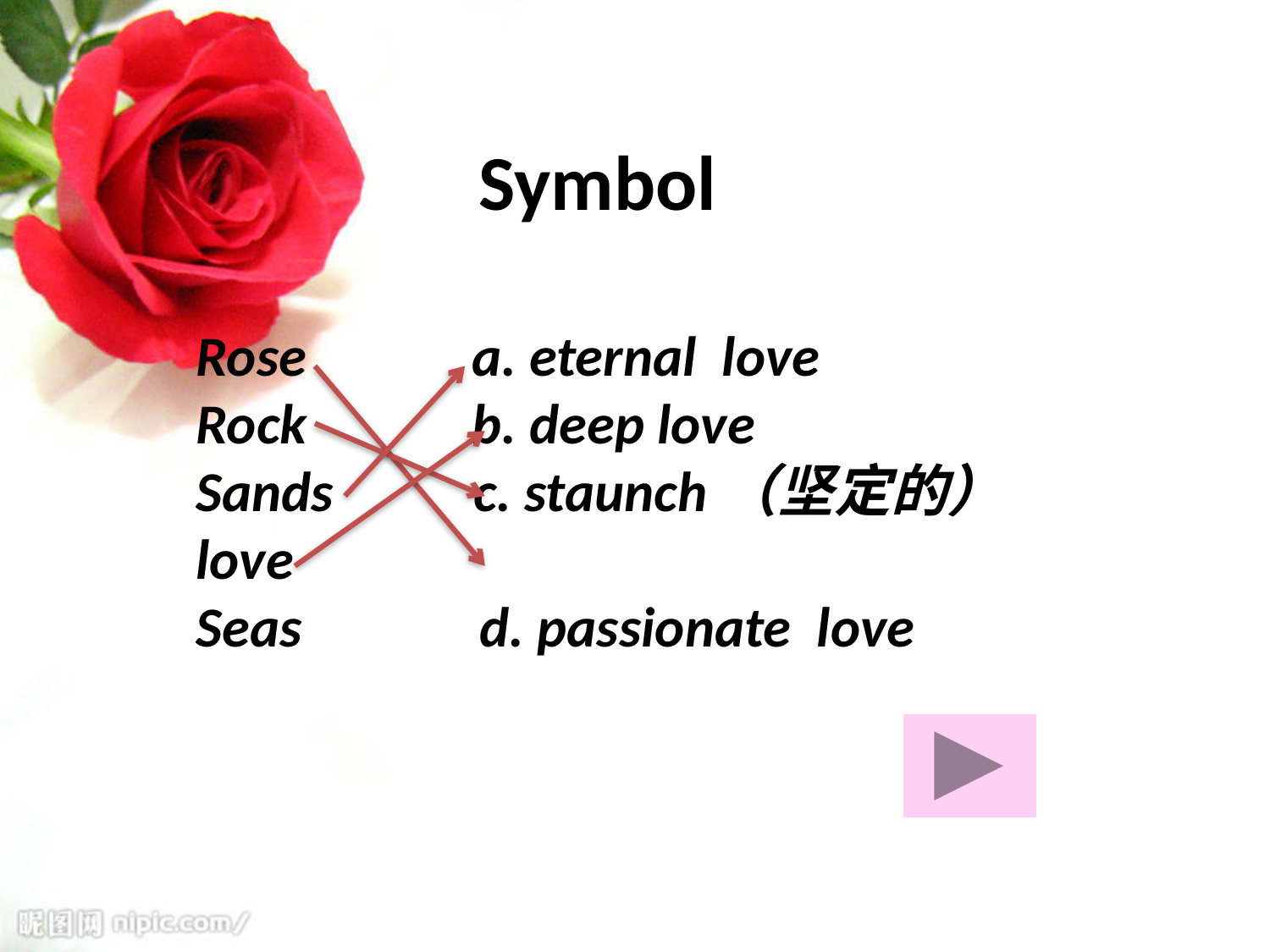

Symbol

Rose             a. eternal  love
Rock             b. deep love
Sands           c. staunch（坚定的） love
Seas              d. passionate  love